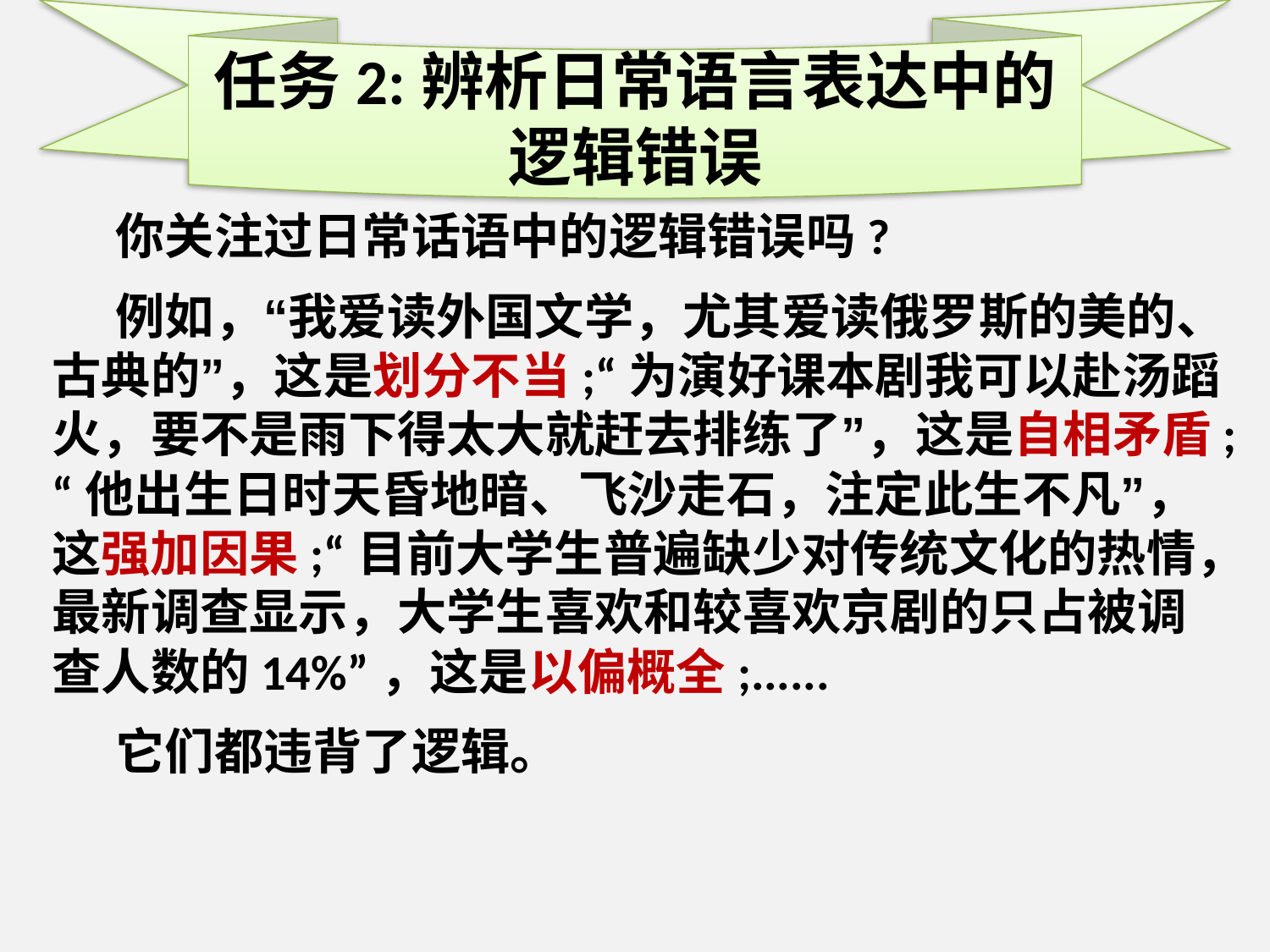

任务2:辨析日常语言表达中的逻辑错误
你关注过日常话语中的逻辑错误吗?
例如，“我爱读外国文学，尤其爱读俄罗斯的美的、古典的”，这是划分不当;“为演好课本剧我可以赴汤蹈火，要不是雨下得太大就赶去排练了”，这是自相矛盾;“他出生日时天昏地暗、飞沙走石，注定此生不凡”，这强加因果;“目前大学生普遍缺少对传统文化的热情，最新调查显示，大学生喜欢和较喜欢京剧的只占被调查人数的14%”，这是以偏概全;......
它们都违背了逻辑。